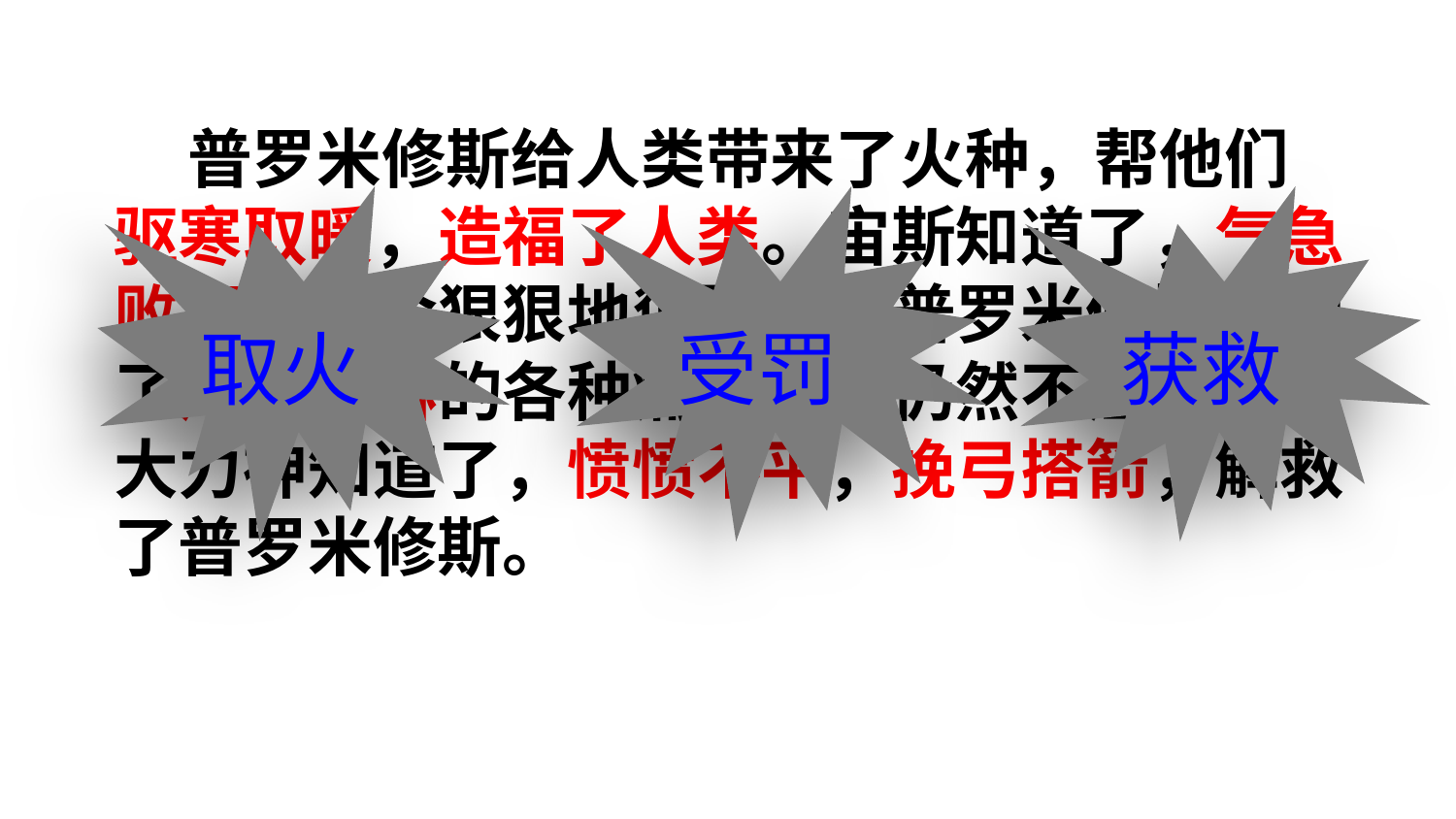

普罗米修斯给人类带来了火种，帮他们
驱寒取暖，造福了人类。宙斯知道了，气急
败坏，下令狠狠地惩罚他。普罗米修斯承受
了风吹雨淋的各种痛苦，但仍然不屈不挠，
大力神知道了，愤愤不平，挽弓搭箭，解救
了普罗米修斯。
受罚
获救
取火